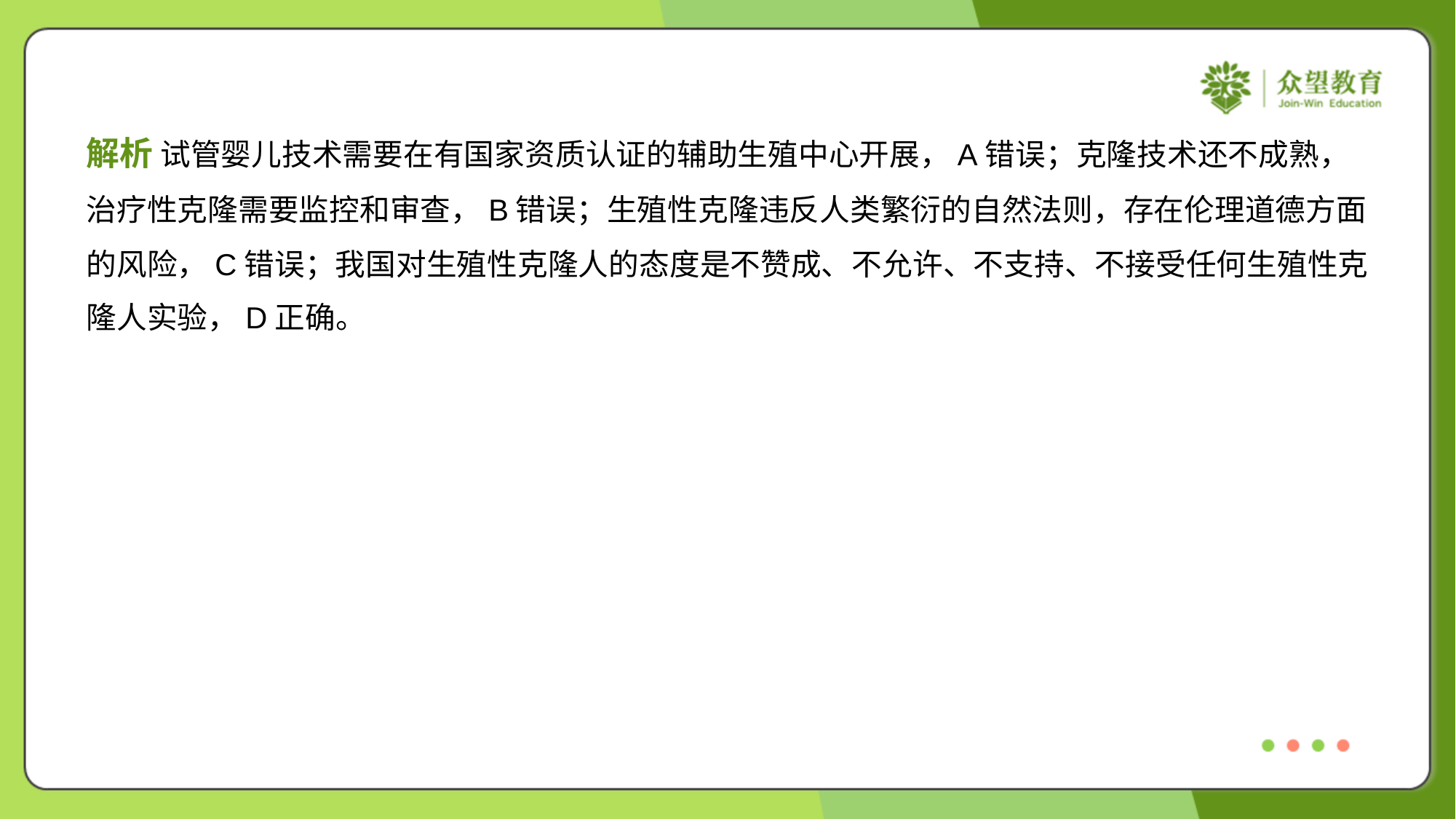

解析 试管婴儿技术需要在有国家资质认证的辅助生殖中心开展，A错误；克隆技术还不成熟，
治疗性克隆需要监控和审查，B错误；生殖性克隆违反人类繁衍的自然法则，存在伦理道德方面
的风险，C错误；我国对生殖性克隆人的态度是不赞成、不允许、不支持、不接受任何生殖性克
隆人实验，D正确。